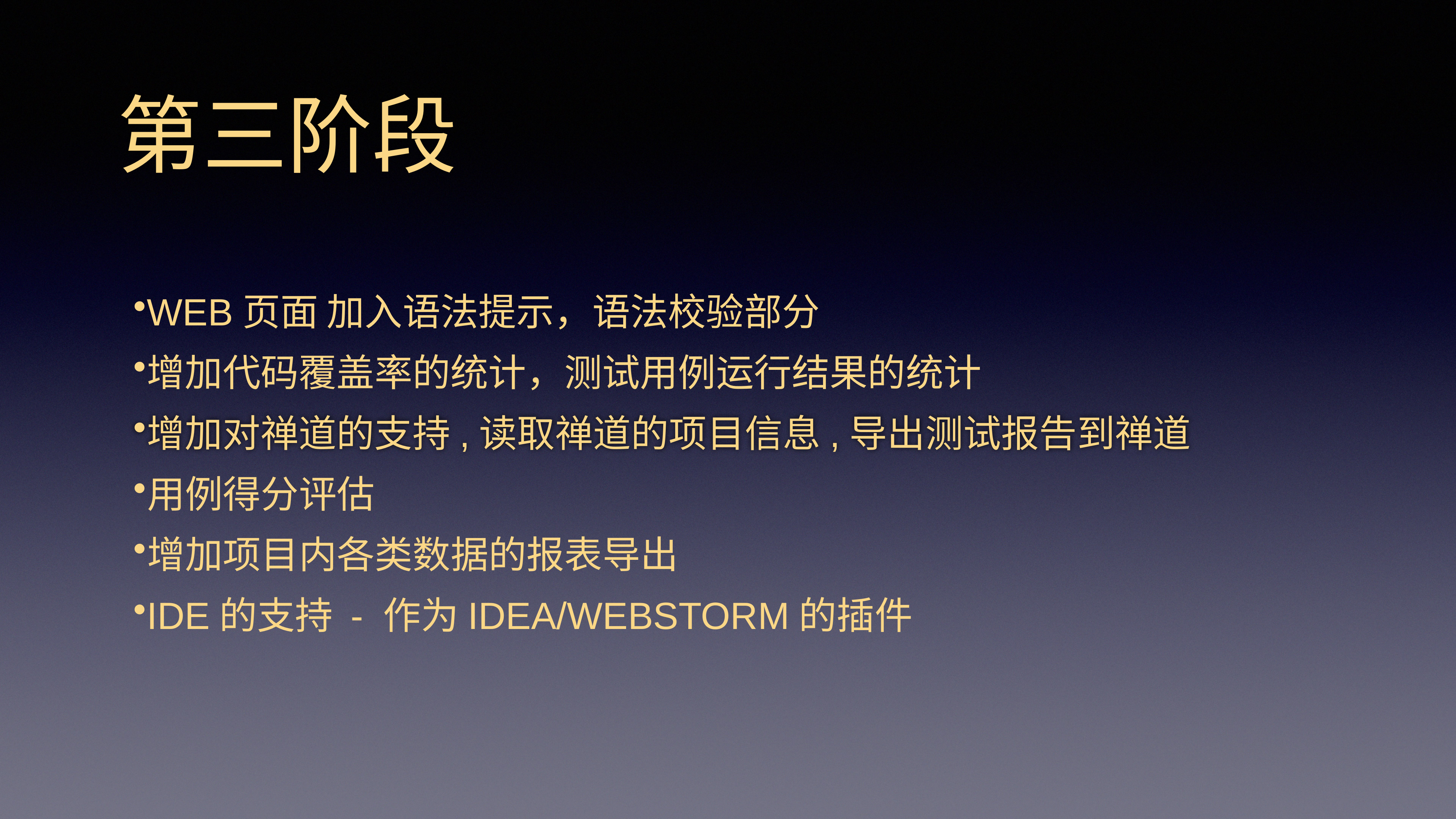

第三阶段
WEB页面 加入语法提示，语法校验部分
增加代码覆盖率的统计，测试用例运行结果的统计
增加对禅道的支持,读取禅道的项目信息,导出测试报告到禅道
用例得分评估
增加项目内各类数据的报表导出
IDE的支持 - 作为IDEA/WEBSTORM的插件